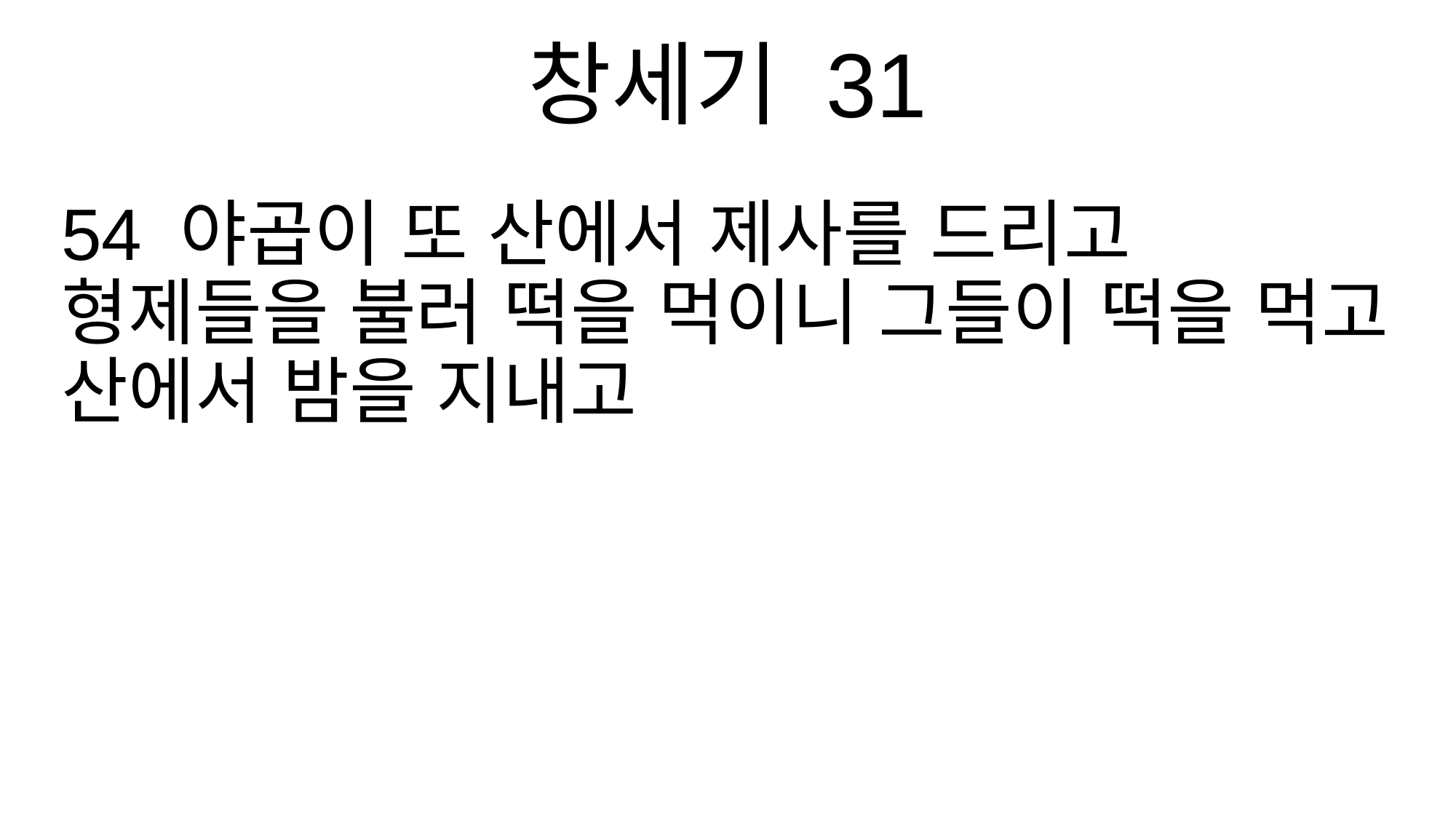

창세기 31
54 야곱이 또 산에서 제사를 드리고 형제들을 불러 떡을 먹이니 그들이 떡을 먹고 산에서 밤을 지내고